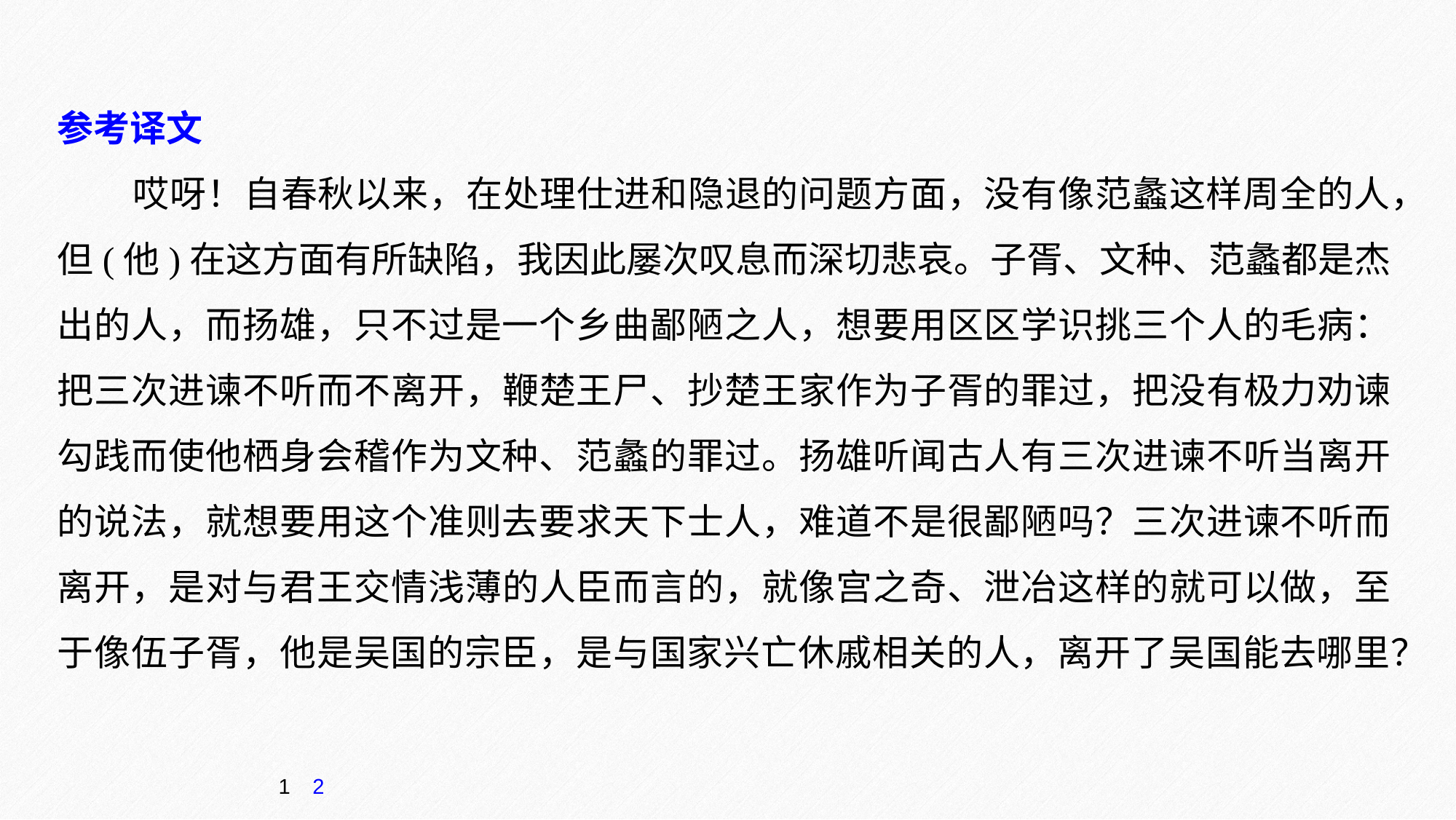

参考译文
哎呀！自春秋以来，在处理仕进和隐退的问题方面，没有像范蠡这样周全的人，但(他)在这方面有所缺陷，我因此屡次叹息而深切悲哀。子胥、文种、范蠡都是杰出的人，而扬雄，只不过是一个乡曲鄙陋之人，想要用区区学识挑三个人的毛病：把三次进谏不听而不离开，鞭楚王尸、抄楚王家作为子胥的罪过，把没有极力劝谏勾践而使他栖身会稽作为文种、范蠡的罪过。扬雄听闻古人有三次进谏不听当离开的说法，就想要用这个准则去要求天下士人，难道不是很鄙陋吗？三次进谏不听而离开，是对与君王交情浅薄的人臣而言的，就像宫之奇、泄冶这样的就可以做，至于像伍子胥，他是吴国的宗臣，是与国家兴亡休戚相关的人，离开了吴国能去哪里？
1
2